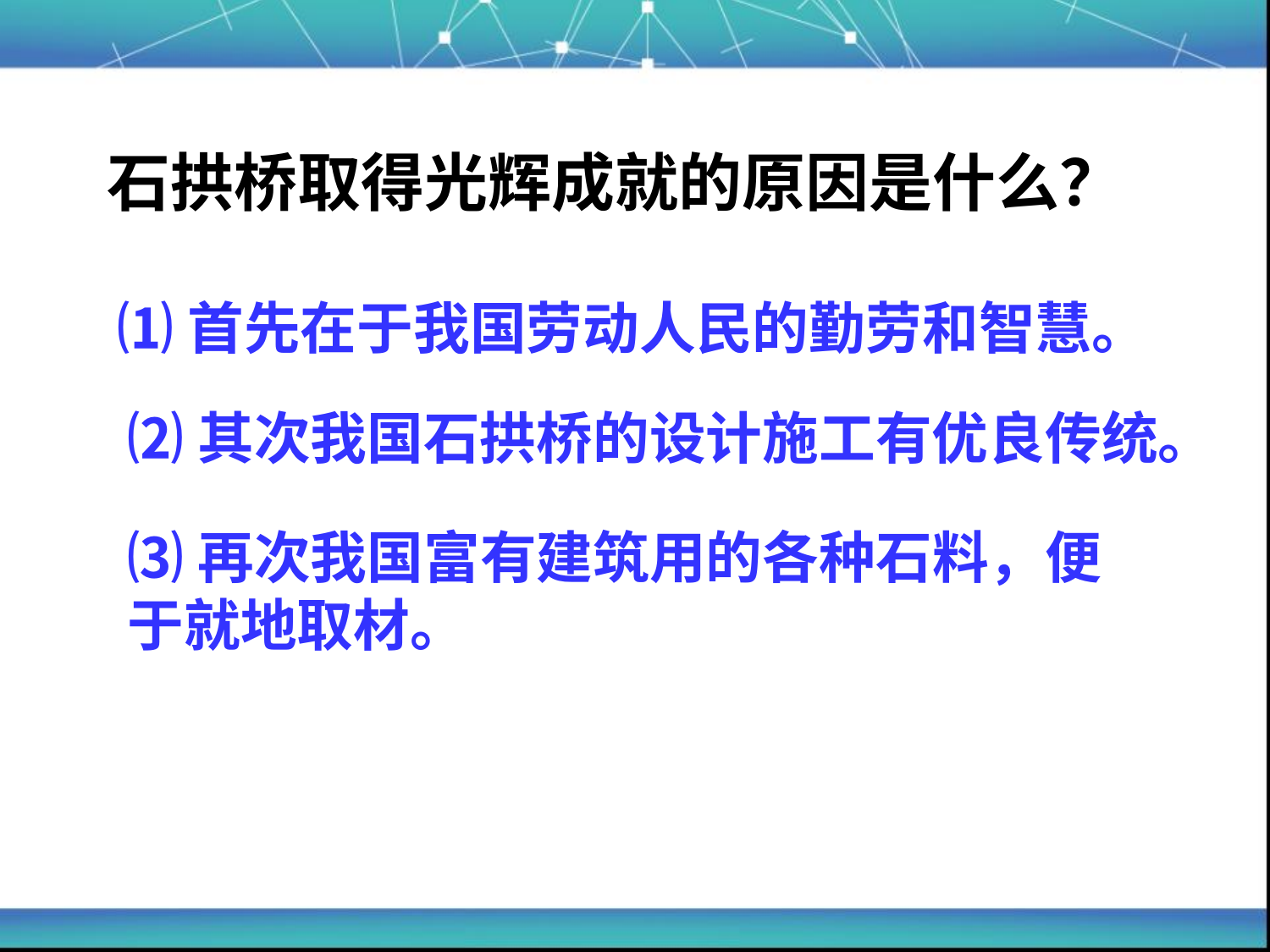

石拱桥取得光辉成就的原因是什么？

⑴首先在于我国劳动人民的勤劳和智慧。

⑵其次我国石拱桥的设计施工有优良传统。
⑶再次我国富有建筑用的各种石料，便于就地取材。